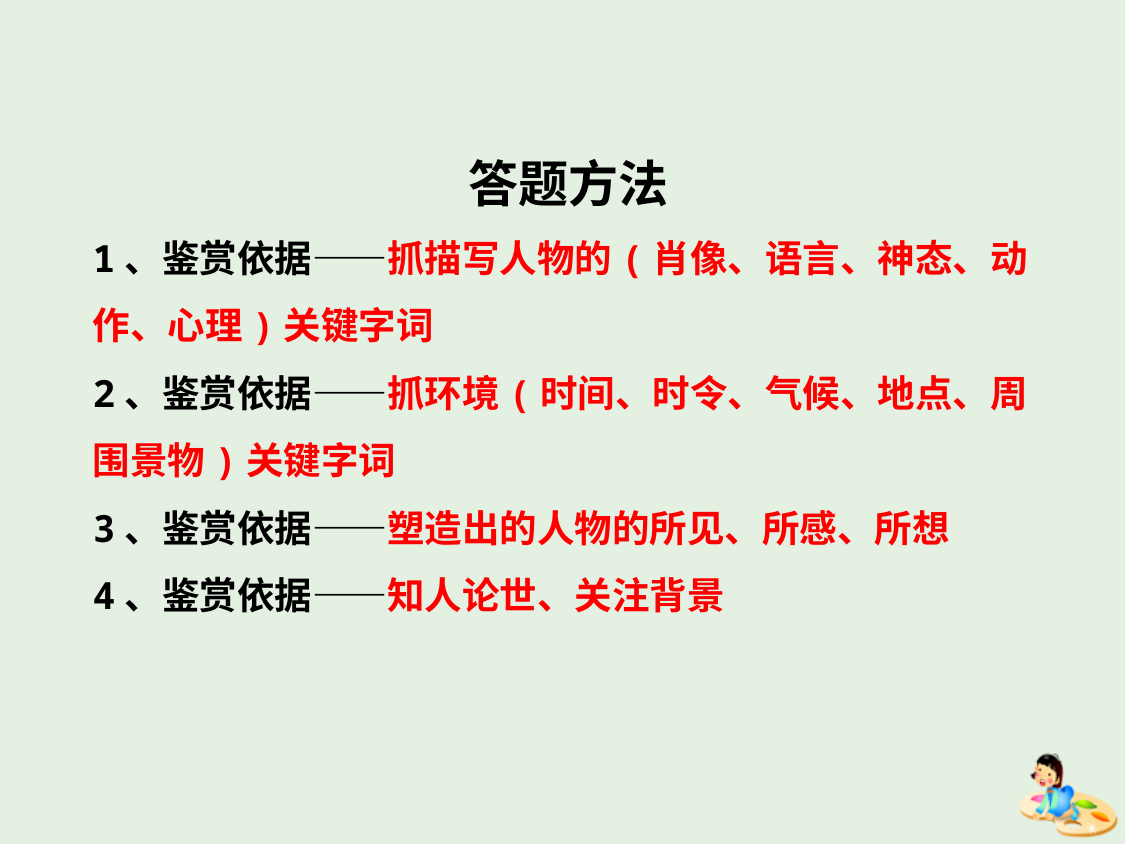

答题方法
1、鉴赏依据——抓描写人物的(肖像、语言、神态、动作、心理)关键字词
2、鉴赏依据——抓环境(时间、时令、气候、地点、周围景物)关键字词
3、鉴赏依据——塑造出的人物的所见、所感、所想
4、鉴赏依据——知人论世、关注背景